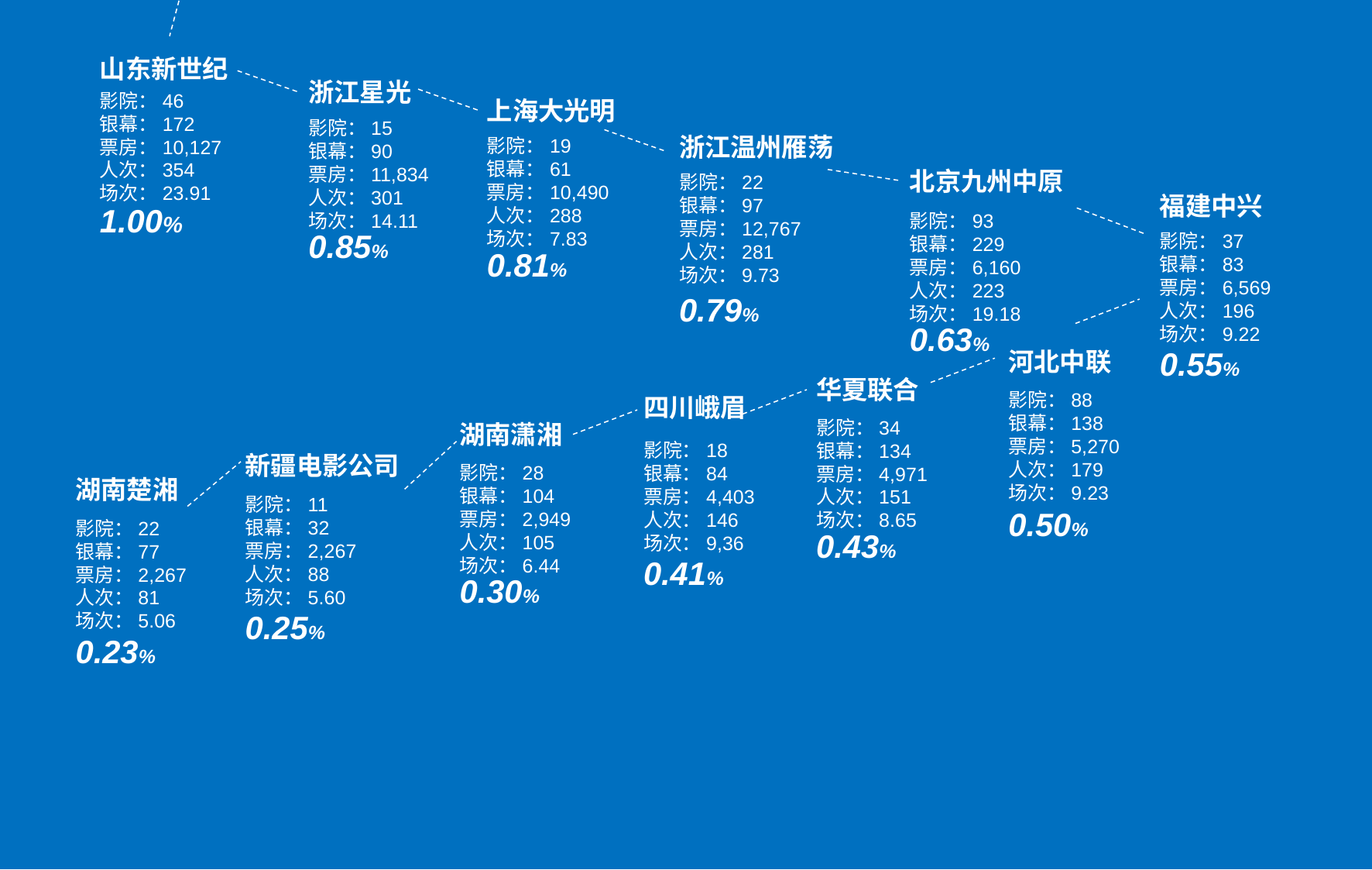

山东新世纪
影院：46
银幕：172
票房：10,127
人次：354
场次：23.91
1.00%
浙江星光
影院：15
银幕：90
票房：11,834
人次：301
场次：14.11
0.85%
上海大光明
影院：19
银幕：61
票房：10,490
人次：288
场次：7.83
0.81%
浙江温州雁荡
影院：22
银幕：97
票房：12,767
人次：281
场次：9.73
0.79%
北京九州中原
影院：93
银幕：229
票房：6,160
人次：223
场次：19.18
0.63%
福建中兴
影院：37
银幕：83
票房：6,569
人次：196
场次：9.22
0.55%
河北中联
影院：88
银幕：138
票房：5,270
人次：179
场次：9.23
0.50%
华夏联合
影院：34
银幕：134
票房：4,971
人次：151
场次：8.65
0.43%
四川峨眉
影院：18
银幕：84
票房：4,403
人次：146
场次：9,36
0.41%
湖南潇湘
影院：28
银幕：104
票房：2,949
人次：105
场次：6.44
0.30%
新疆电影公司
影院：11
银幕：32
票房：2,267
人次：88
场次：5.60
0.25%
湖南楚湘
影院：22
银幕：77
票房：2,267
人次：81
场次：5.06
0.23%